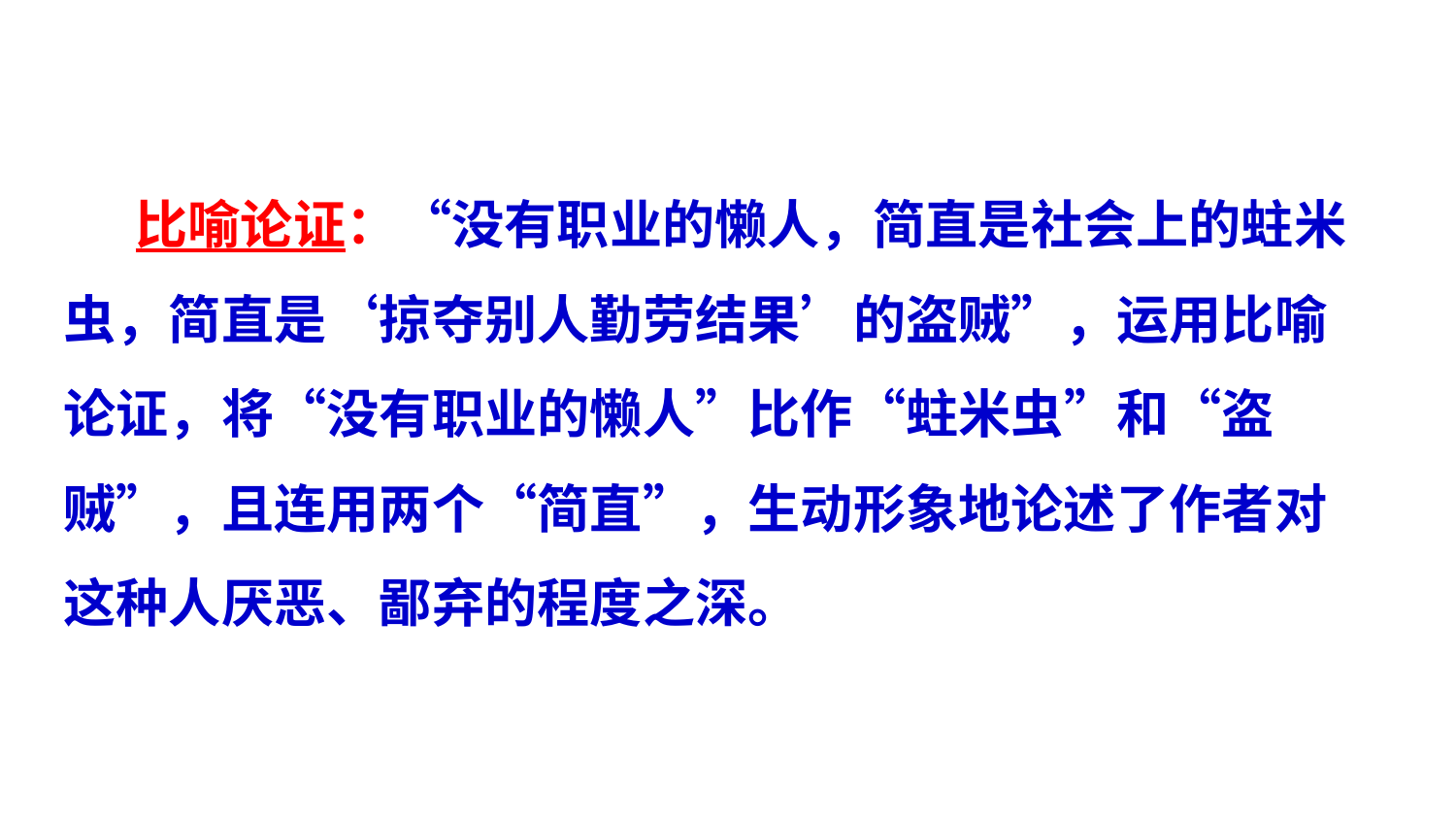

比喻论证：“没有职业的懒人，简直是社会上的蛀米虫，简直是‘掠夺别人勤劳结果’的盗贼”，运用比喻论证，将“没有职业的懒人”比作“蛀米虫”和“盗贼”，且连用两个“简直”，生动形象地论述了作者对这种人厌恶、鄙弃的程度之深。